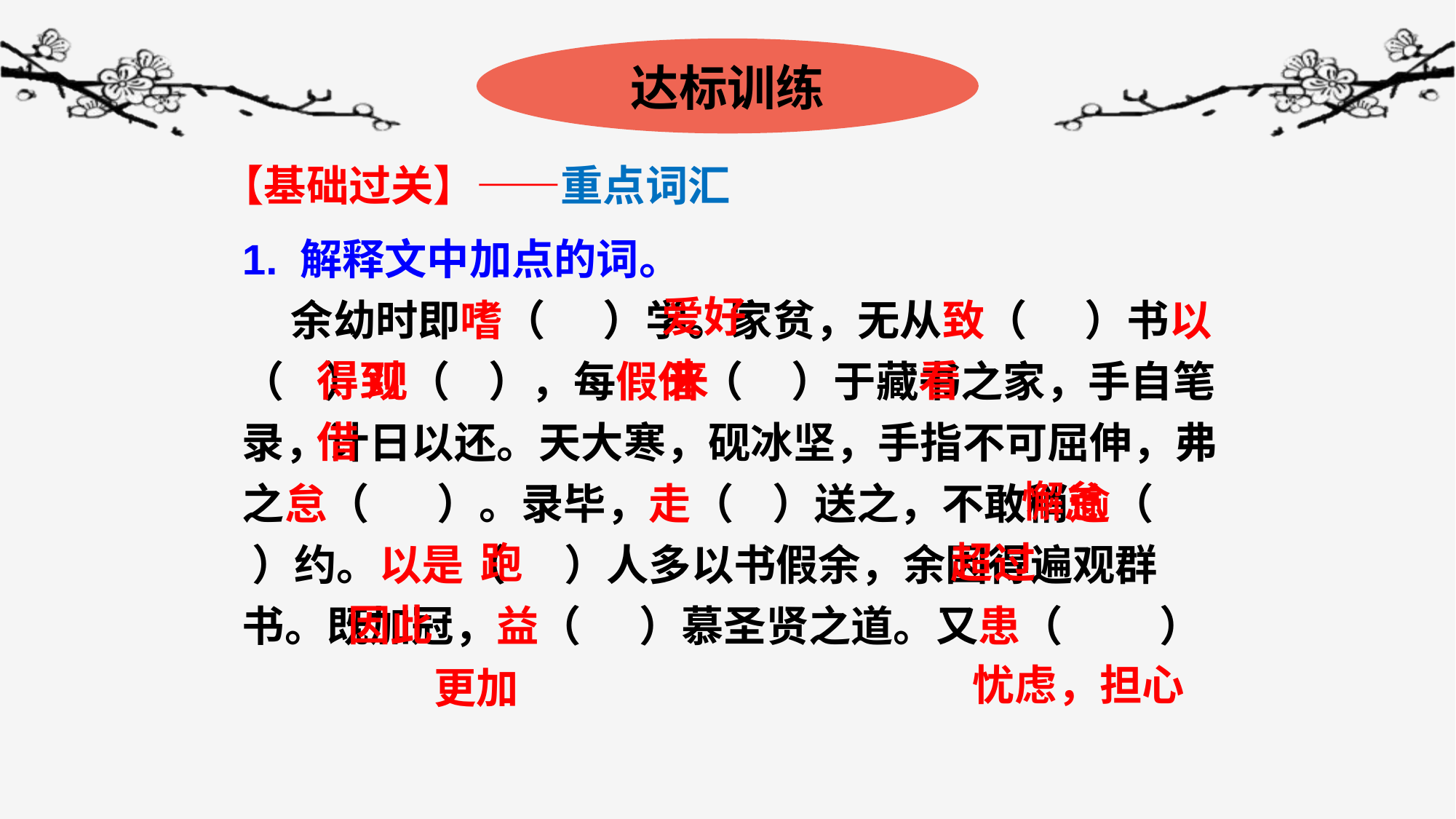

达标训练
【基础过关】——重点词汇
1. 解释文中加点的词。
    余幼时即嗜（      ）学。家贫，无从致（      ）书以（    ）观（    ），每假借（     ）于藏书之家，手自笔录，计日以还。天大寒，砚冰坚，手指不可屈伸，弗之怠（       ）。录毕，走（    ）送之，不敢稍逾（      ）约。以是（      ）人多以书假余，余因得遍观群书。既加冠，益（      ）慕圣贤之道。又患（          ）
爱好
来
得到
看
借
懈怠
跑
超过
因此
忧虑，担心
更加